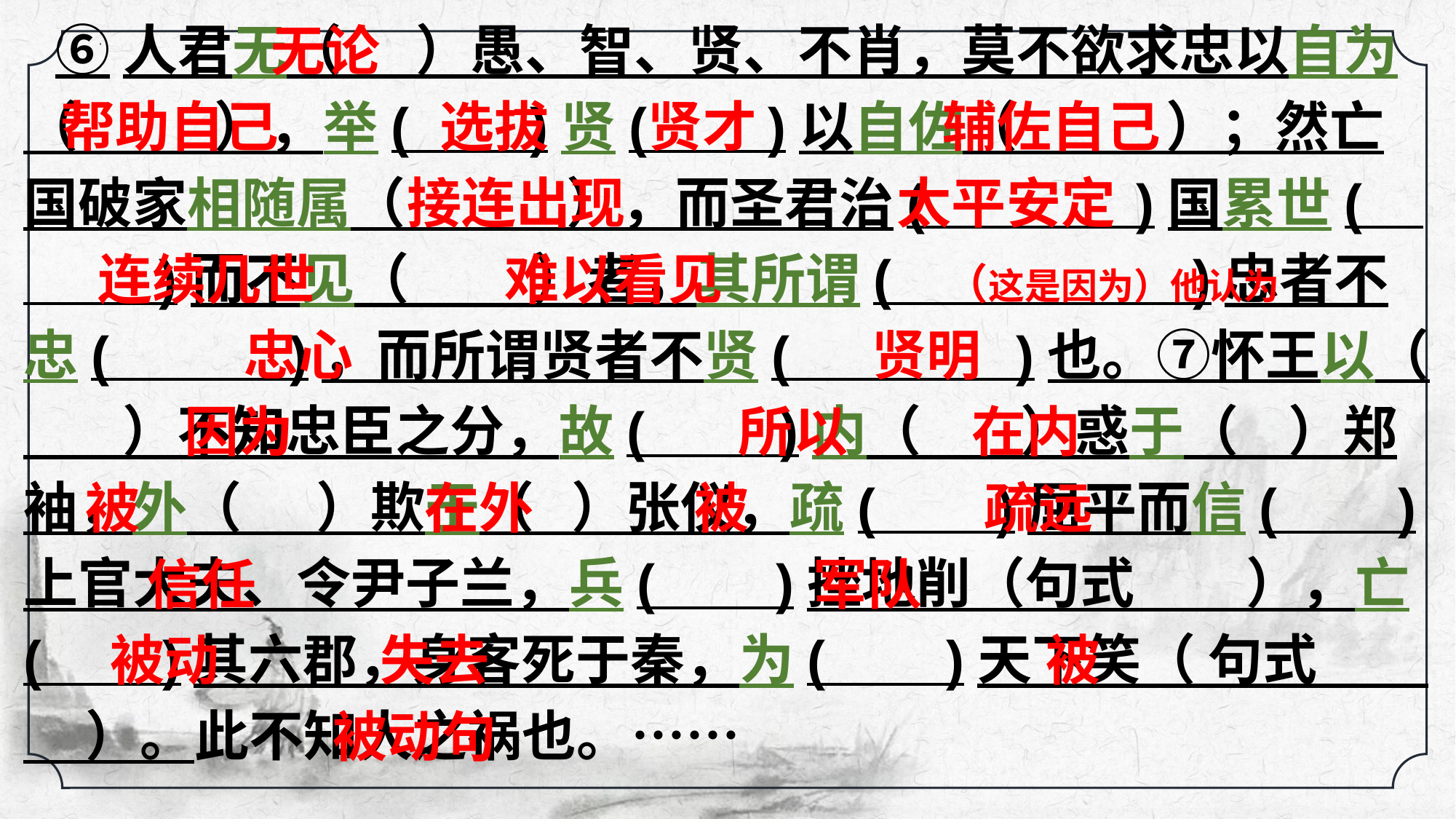

无论
   帮助自己             选拔        贤才               辅佐自己
                               接连出现                      太平安定
      连续几世                 难以看见                  （这是因为）他认为
                    忠心                                          贤明
             因为                                    所以          在内
     被                       在外             被                   疏远
          信任                                             军队
       被动             失去                                             被
                         被动句
⑥人君无（      ）愚、智、贤、不肖，莫不欲求忠以自为（           ），举(        )贤(        )以自佐（            ）；然亡国破家相随属（             ），而圣君治(              )国累世(              )而不见（          ）者，其所谓(                    )忠者不忠(            )，而所谓贤者不贤(               )也。⑦怀王以（         ）不知忠臣之分，故(         )内（        ）惑于（    ）郑袖，外（      ）欺于（   ）张仪，疏(        )屈平而信(        )上官大夫、令尹子兰，兵(        )挫地削（句式         ），亡(        )其六郡，身客死于秦，为(        )天下笑（ 句式               ）。此不知人之祸也。……